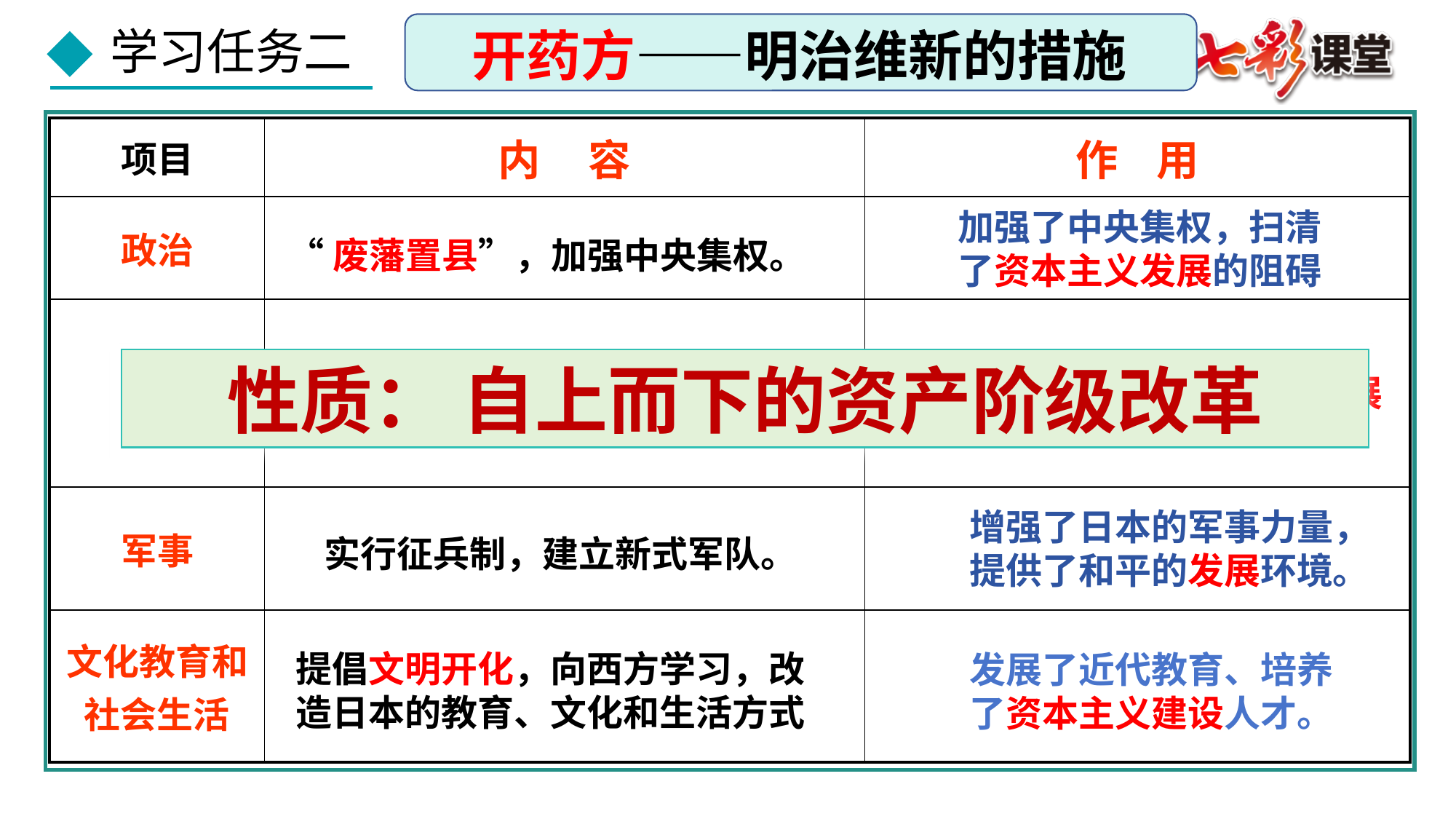

开药方——明治维新的措施
| 项目 | 内 容 | 作 用 |
| --- | --- | --- |
| 政治 |  |  |
| 经济 |  |  |
| 军事 |  |  |
| 文化教育和社会生活 |  |  |
加强了中央集权，扫清了资本主义发展的阻碍
“废藩置县”，加强中央集权。
推行地税改革，在“殖产兴业”的口号下发展近代经济
性质： 自上而下的资产阶级改革
有利于促进资本主义经济发展
增强了日本的军事力量，提供了和平的发展环境。
实行征兵制，建立新式军队。
提倡文明开化，向西方学习，改造日本的教育、文化和生活方式
发展了近代教育、培养了资本主义建设人才。